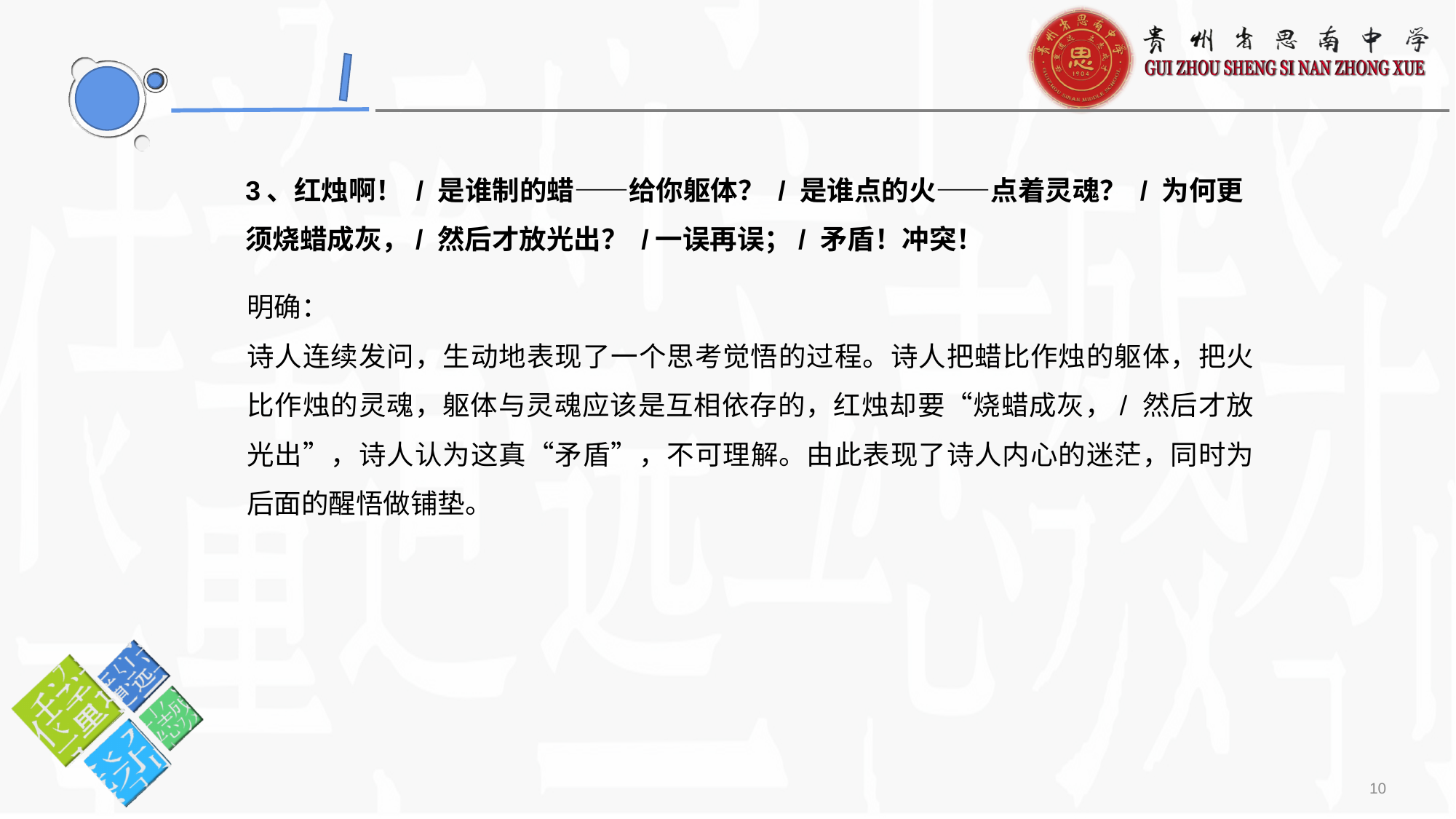

3、红烛啊！ / 是谁制的蜡——给你躯体？ / 是谁点的火——点着灵魂？ / 为何更须烧蜡成灰，/ 然后才放光出？ /一误再误；/ 矛盾！冲突！
明确：
诗人连续发问，生动地表现了一个思考觉悟的过程。诗人把蜡比作烛的躯体，把火比作烛的灵魂，躯体与灵魂应该是互相依存的，红烛却要“烧蜡成灰，/ 然后才放光出”，诗人认为这真“矛盾”，不可理解。由此表现了诗人内心的迷茫，同时为后面的醒悟做铺垫。